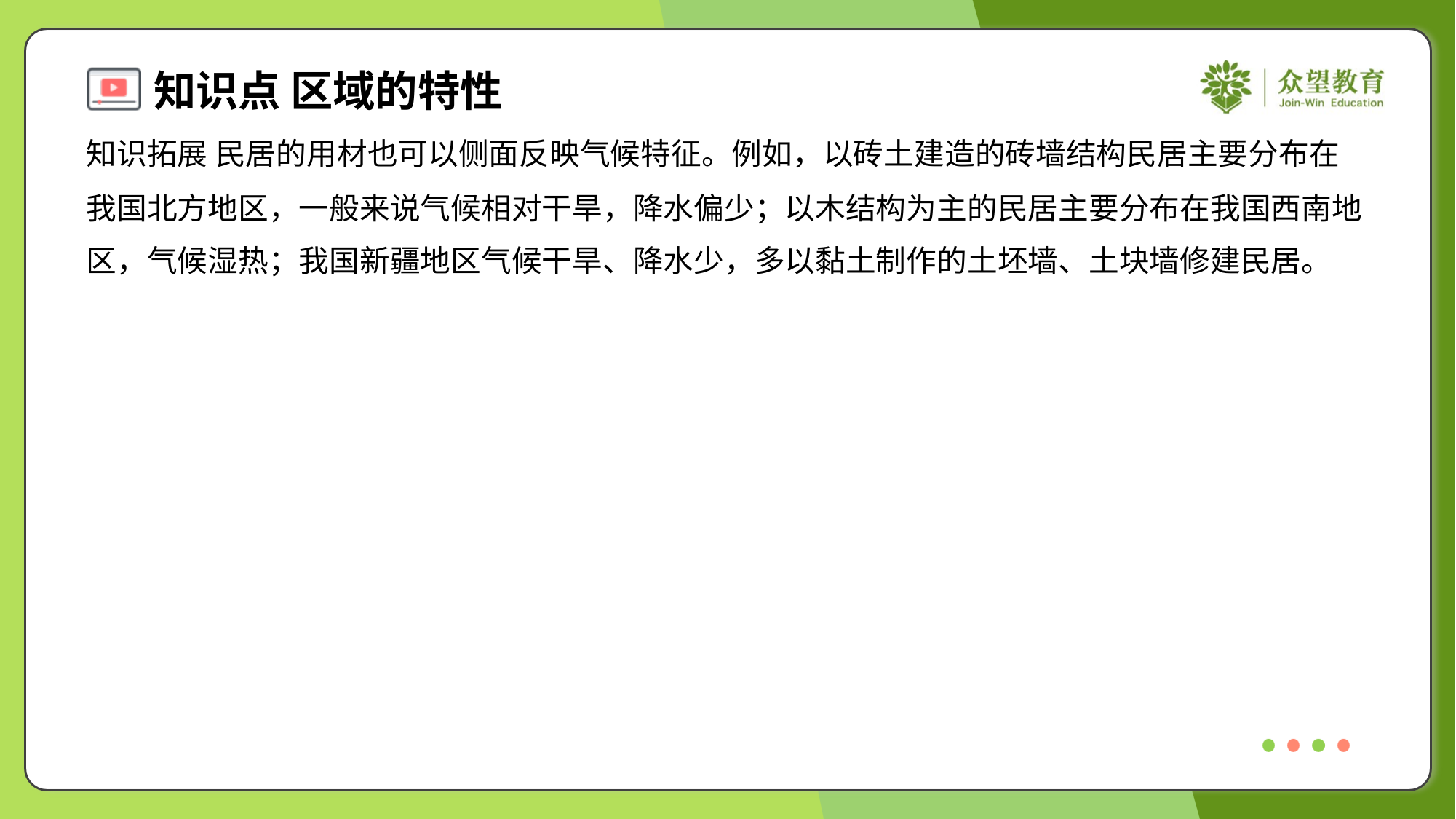

知识拓展 民居的用材也可以侧面反映气候特征。例如，以砖土建造的砖墙结构民居主要分布在
我国北方地区，一般来说气候相对干旱，降水偏少；以木结构为主的民居主要分布在我国西南地
区，气候湿热；我国新疆地区气候干旱、降水少，多以黏土制作的土坯墙、土块墙修建民居。